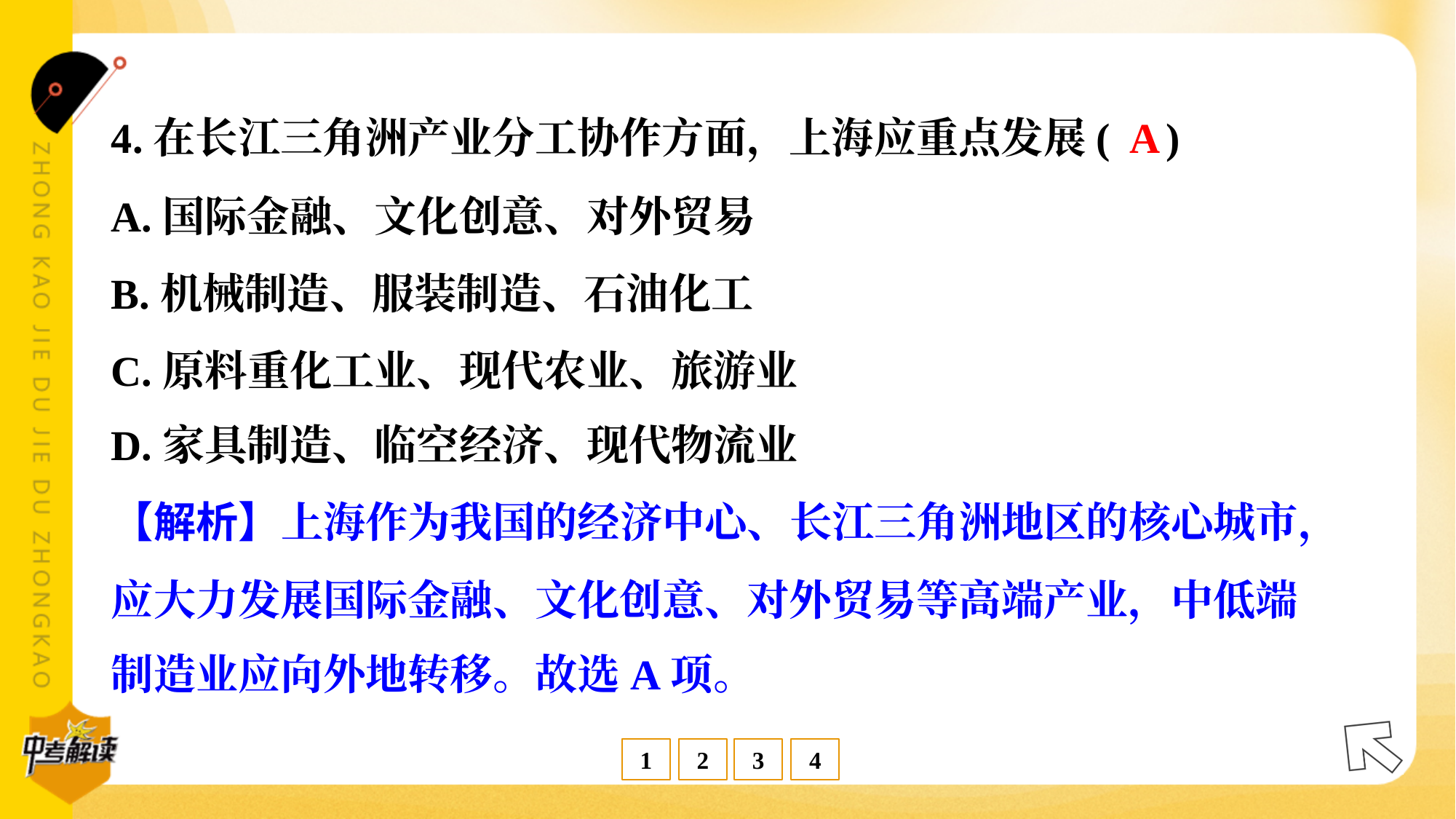

A
4.在长江三角洲产业分工协作方面，上海应重点发展(     )
A.国际金融、文化创意、对外贸易
B.机械制造、服装制造、石油化工
C.原料重化工业、现代农业、旅游业
D.家具制造、临空经济、现代物流业
【解析】上海作为我国的经济中心、长江三角洲地区的核心城市，
应大力发展国际金融、文化创意、对外贸易等高端产业，中低端
制造业应向外地转移。故选A项。